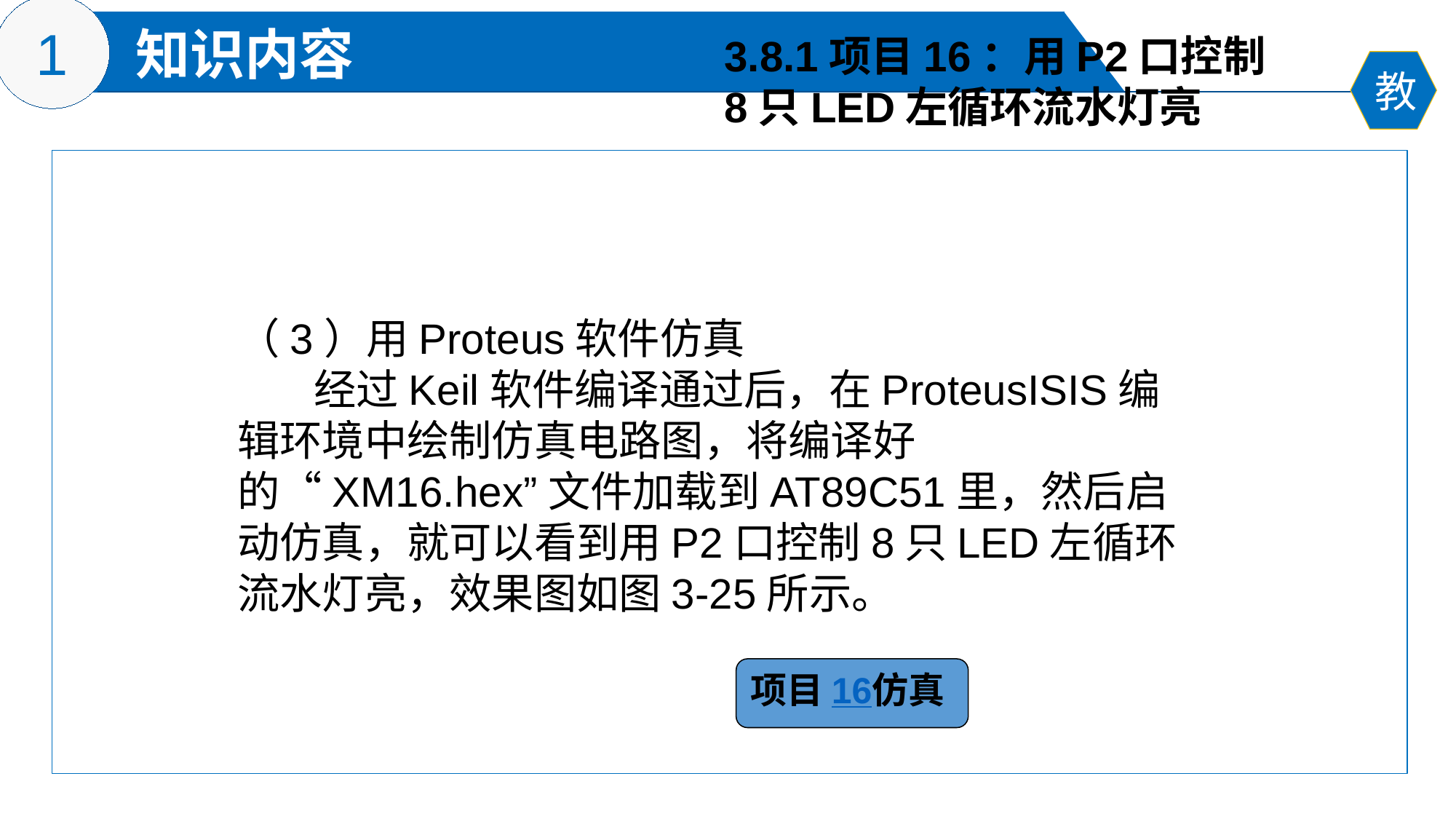

3.8.1项目16：用P2口控制
8只LED左循环流水灯亮

（3）用Proteus软件仿真
       经过Keil软件编译通过后，在ProteusISIS编辑环境中绘制仿真电路图，将编译好的“XM16.hex”文件加载到AT89C51里，然后启动仿真，就可以看到用P2口控制8只LED左循环流水灯亮，效果图如图3-25所示。
项目16仿真